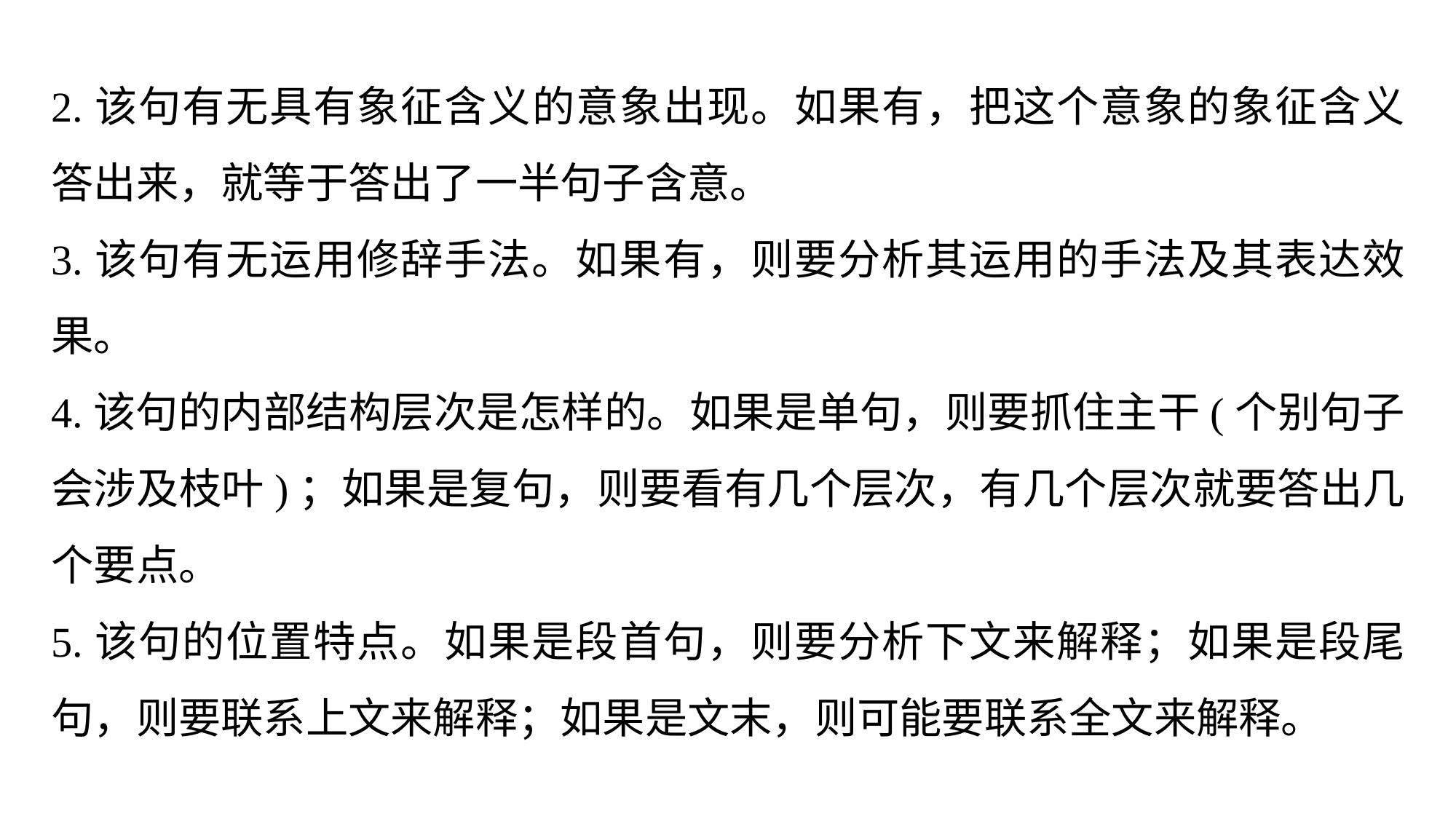

2.该句有无具有象征含义的意象出现。如果有，把这个意象的象征含义答出来，就等于答出了一半句子含意。
3.该句有无运用修辞手法。如果有，则要分析其运用的手法及其表达效果。
4.该句的内部结构层次是怎样的。如果是单句，则要抓住主干(个别句子会涉及枝叶)；如果是复句，则要看有几个层次，有几个层次就要答出几个要点。
5.该句的位置特点。如果是段首句，则要分析下文来解释；如果是段尾句，则要联系上文来解释；如果是文末，则可能要联系全文来解释。